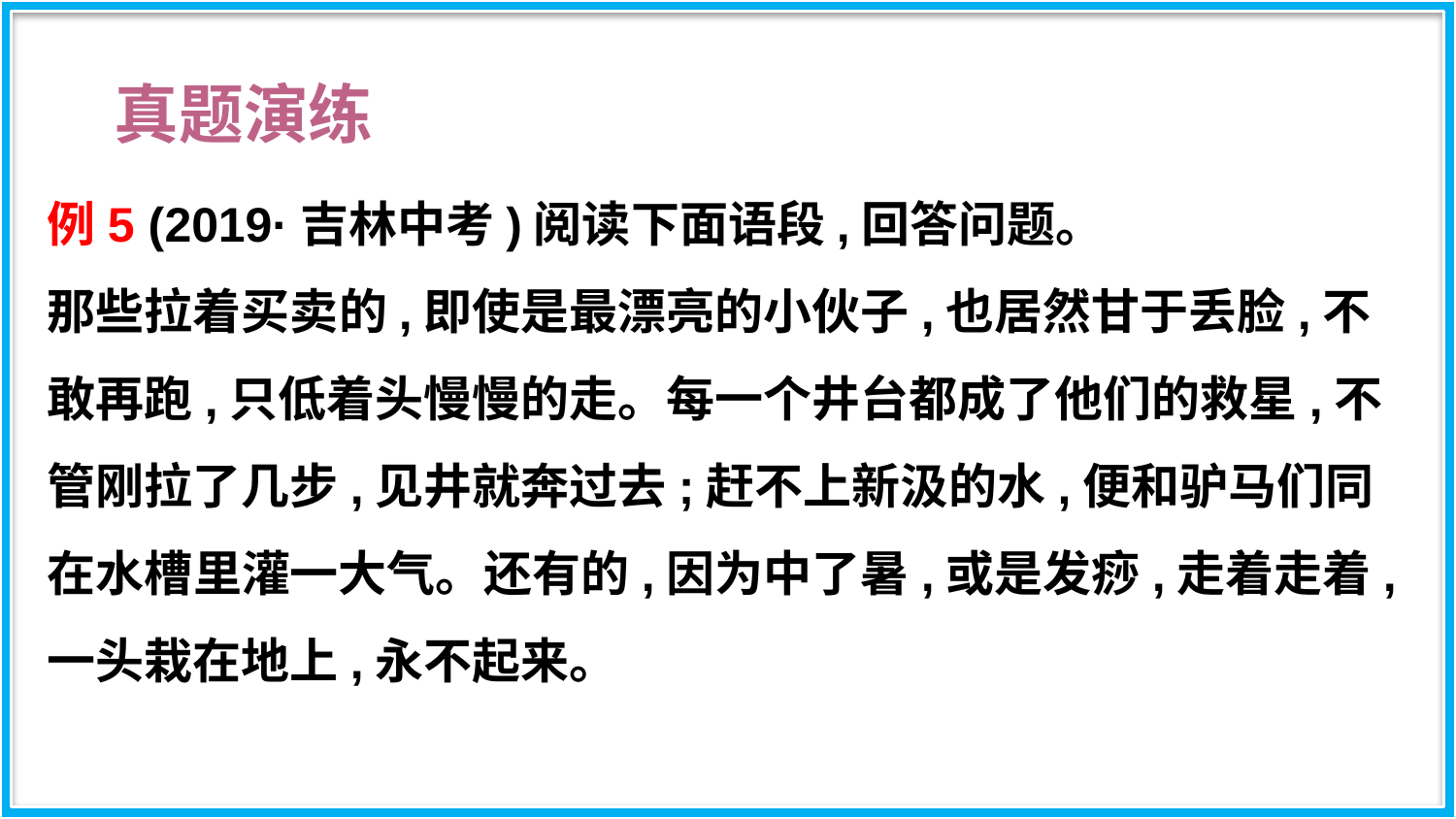

真题演练
例5 (2019·吉林中考)阅读下面语段,回答问题。
那些拉着买卖的,即使是最漂亮的小伙子,也居然甘于丢脸,不敢再跑,只低着头慢慢的走。每一个井台都成了他们的救星,不管刚拉了几步,见井就奔过去;赶不上新汲的水,便和驴马们同在水槽里灌一大气。还有的,因为中了暑,或是发痧,走着走着,一头栽在地上,永不起来。